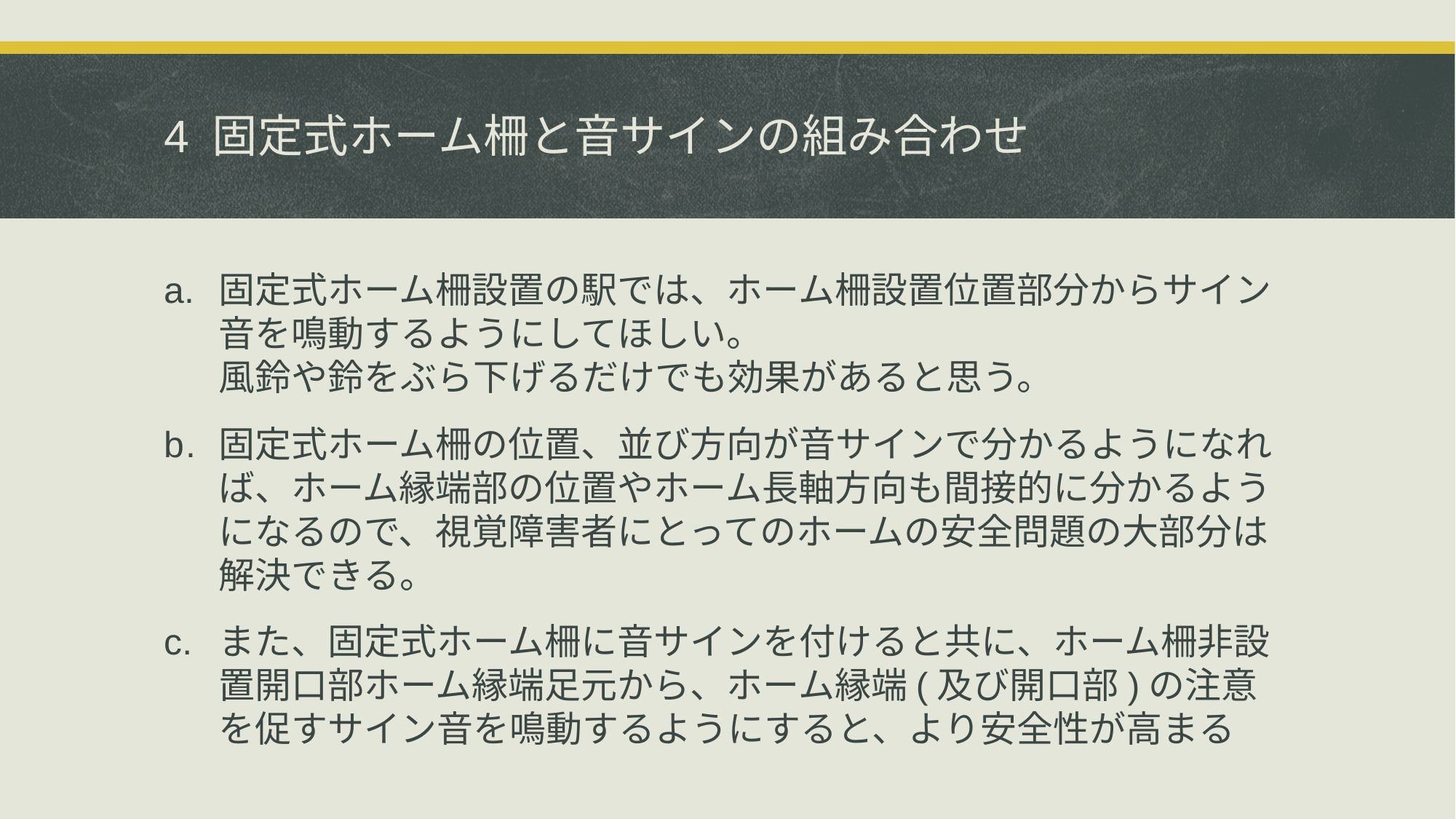

# 4 固定式ホーム柵と音サインの組み合わせ
固定式ホーム柵設置の駅では、ホーム柵設置位置部分からサイン音を鳴動するようにしてほしい。
風鈴や鈴をぶら下げるだけでも効果があると思う。
固定式ホーム柵の位置、並び方向が音サインで分かるようになれば、ホーム縁端部の位置やホーム長軸方向も間接的に分かるようになるので、視覚障害者にとってのホームの安全問題の大部分は解決できる。
また、固定式ホーム柵に音サインを付けると共に、ホーム柵非設置開口部ホーム縁端足元から、ホーム縁端(及び開口部)の注意を促すサイン音を鳴動するようにすると、より安全性が高まる